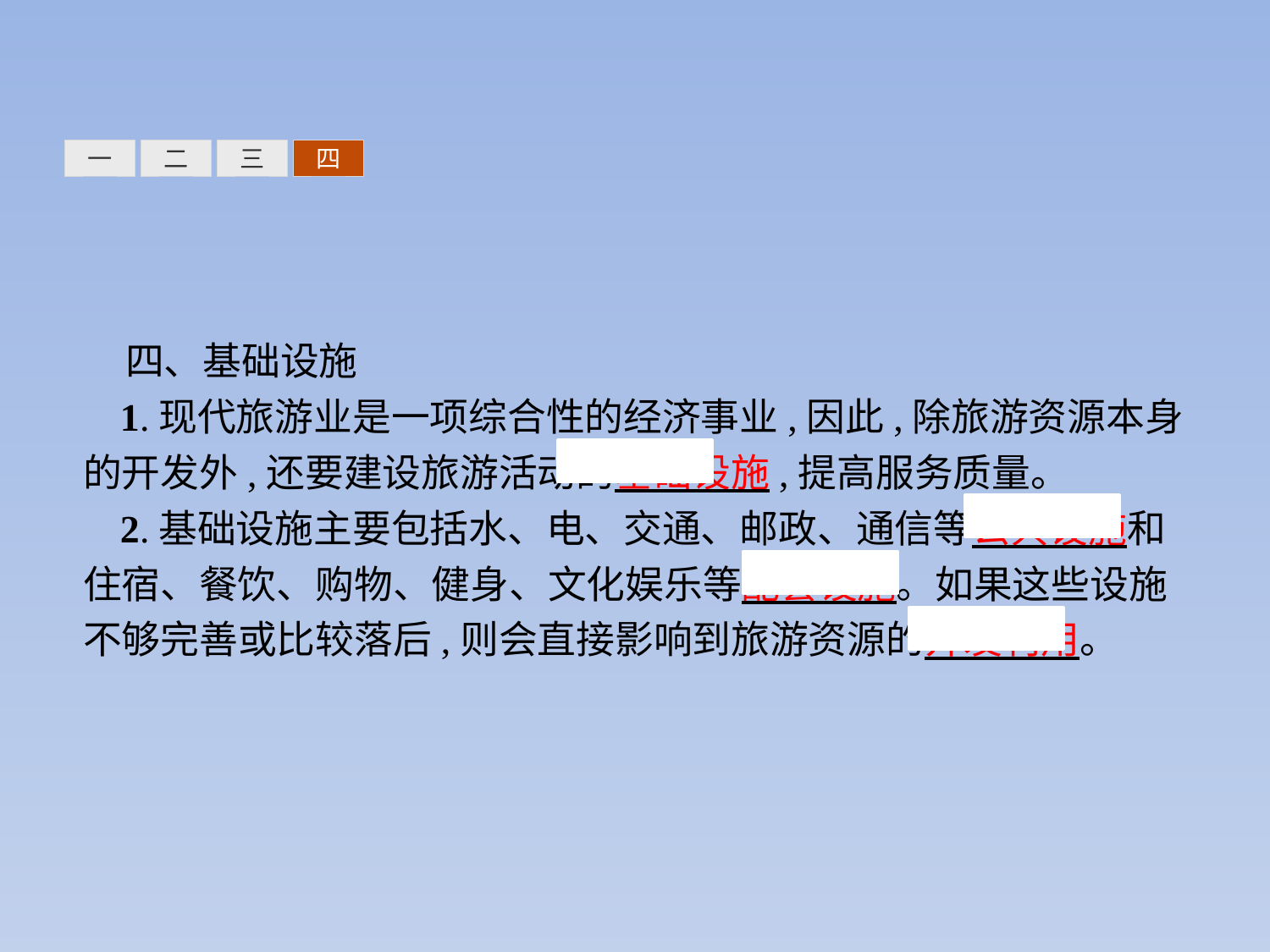

三
四
一
二
四、基础设施
1.现代旅游业是一项综合性的经济事业,因此,除旅游资源本身的开发外,还要建设旅游活动的基础设施,提高服务质量。
2.基础设施主要包括水、电、交通、邮政、通信等公共设施和住宿、餐饮、购物、健身、文化娱乐等配套设施。如果这些设施不够完善或比较落后,则会直接影响到旅游资源的开发利用。